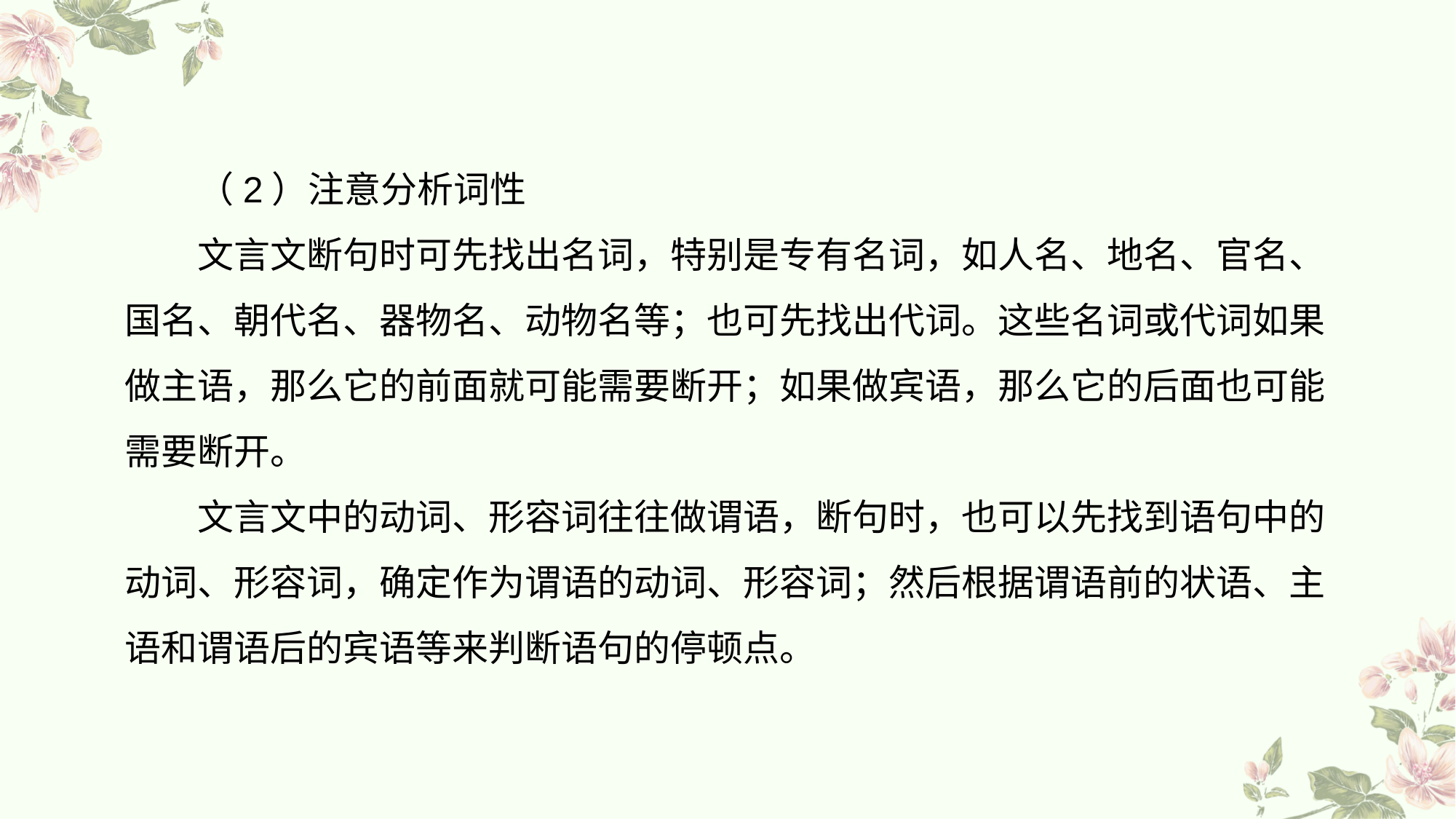

（2）注意分析词性
文言文断句时可先找出名词，特别是专有名词，如人名、地名、官名、国名、朝代名、器物名、动物名等；也可先找出代词。这些名词或代词如果做主语，那么它的前面就可能需要断开；如果做宾语，那么它的后面也可能需要断开。
文言文中的动词、形容词往往做谓语，断句时，也可以先找到语句中的动词、形容词，确定作为谓语的动词、形容词；然后根据谓语前的状语、主语和谓语后的宾语等来判断语句的停顿点。